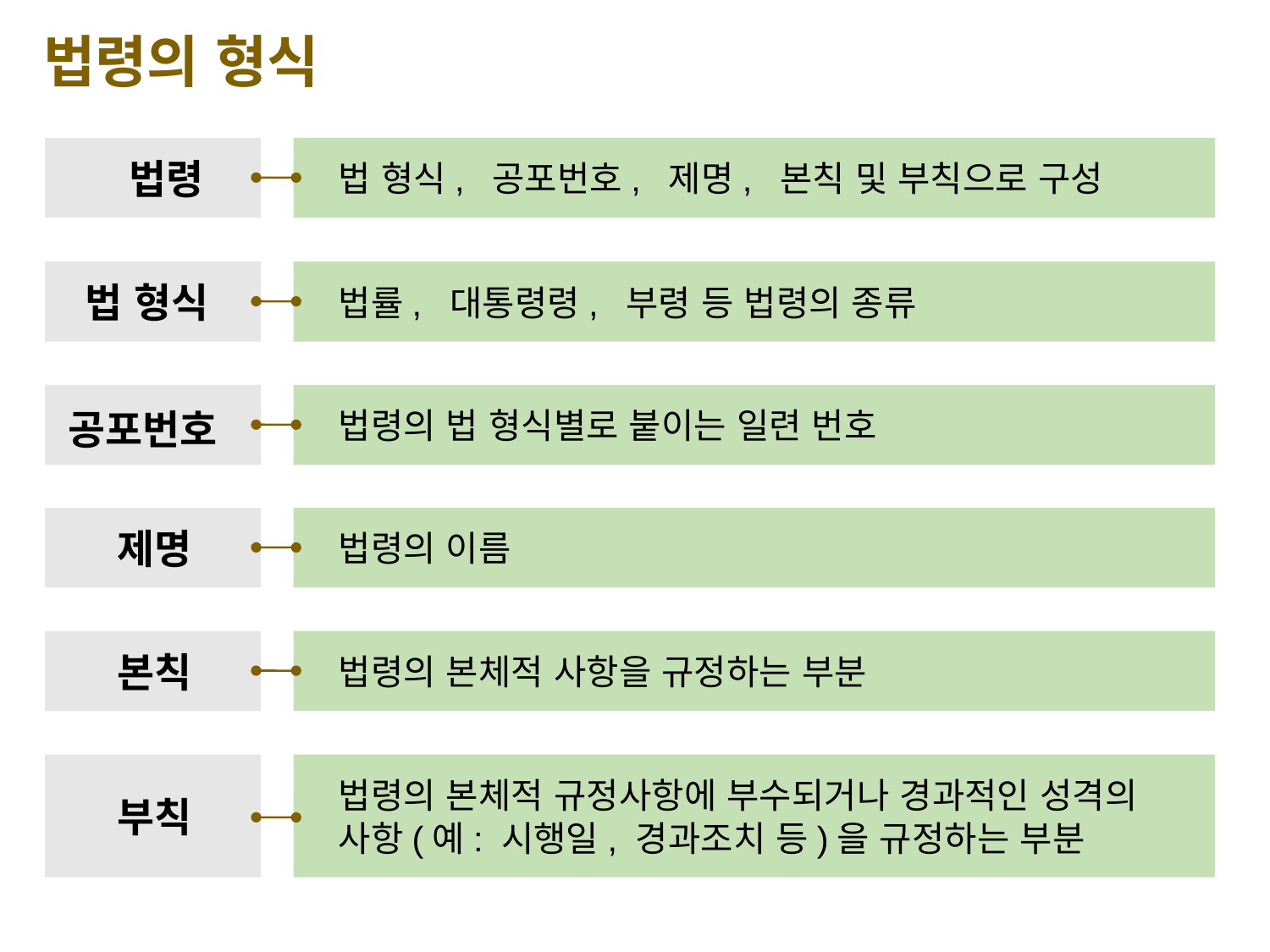

법령의 형식
   법령
법 형식,  공포번호,  제명,  본칙 및 부칙으로 구성

법 형식
법률,  대통령령,  부령 등 법령의 종류

법령의 법 형식별로 붙이는 일련 번호
공포번호

  제명
법령의 이름

  본칙
법령의 본체적 사항을 규정하는 부분

  부칙
법령의 본체적 규정사항에 부수되거나 경과적인 성격의 사항(예: 시행일, 경과조치 등)을 규정하는 부분